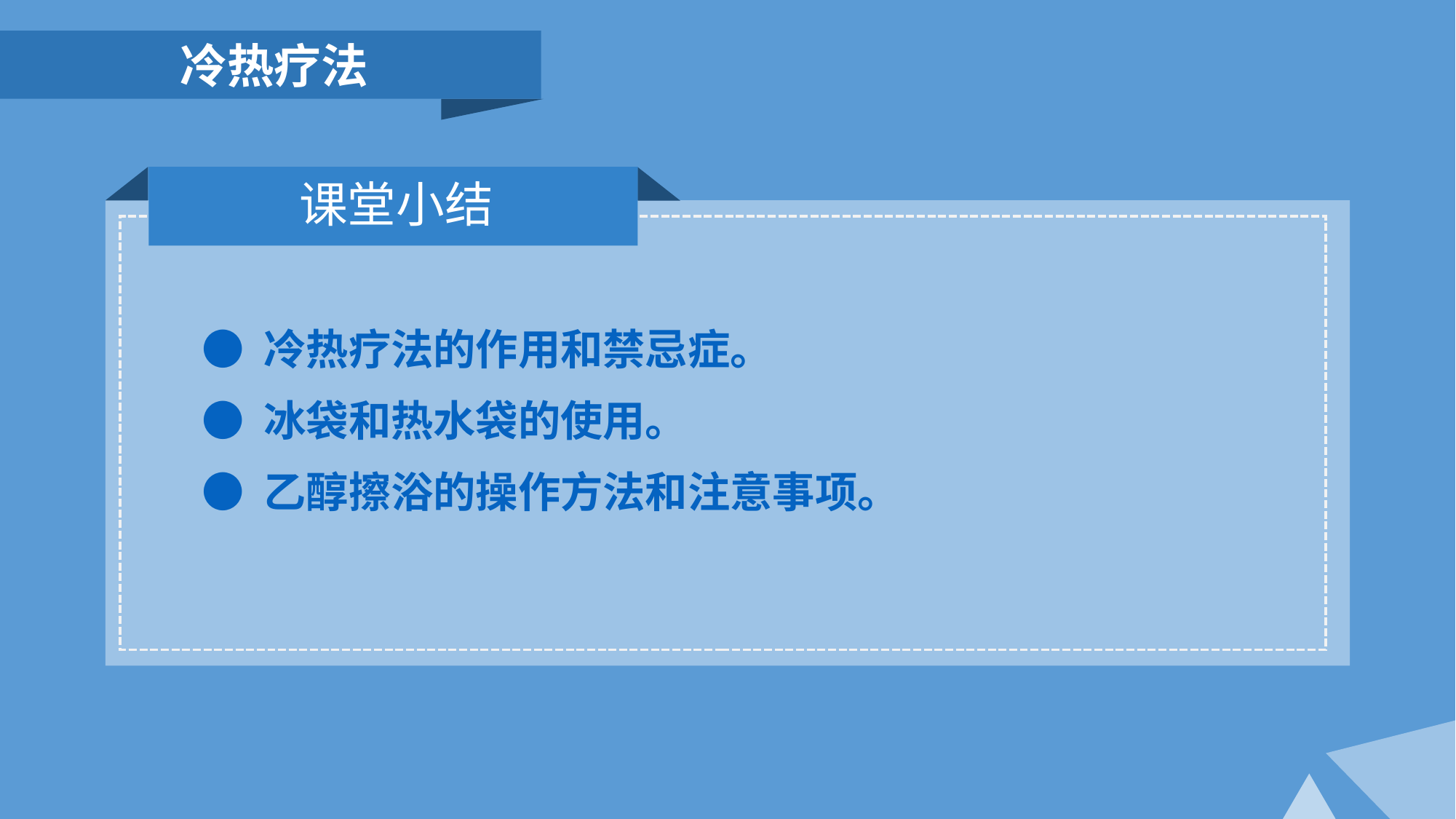

冷热疗法

课堂小结

● 冷热疗法的作用和禁忌症。
● 冰袋和热水袋的使用。
● 乙醇擦浴的操作方法和注意事项。